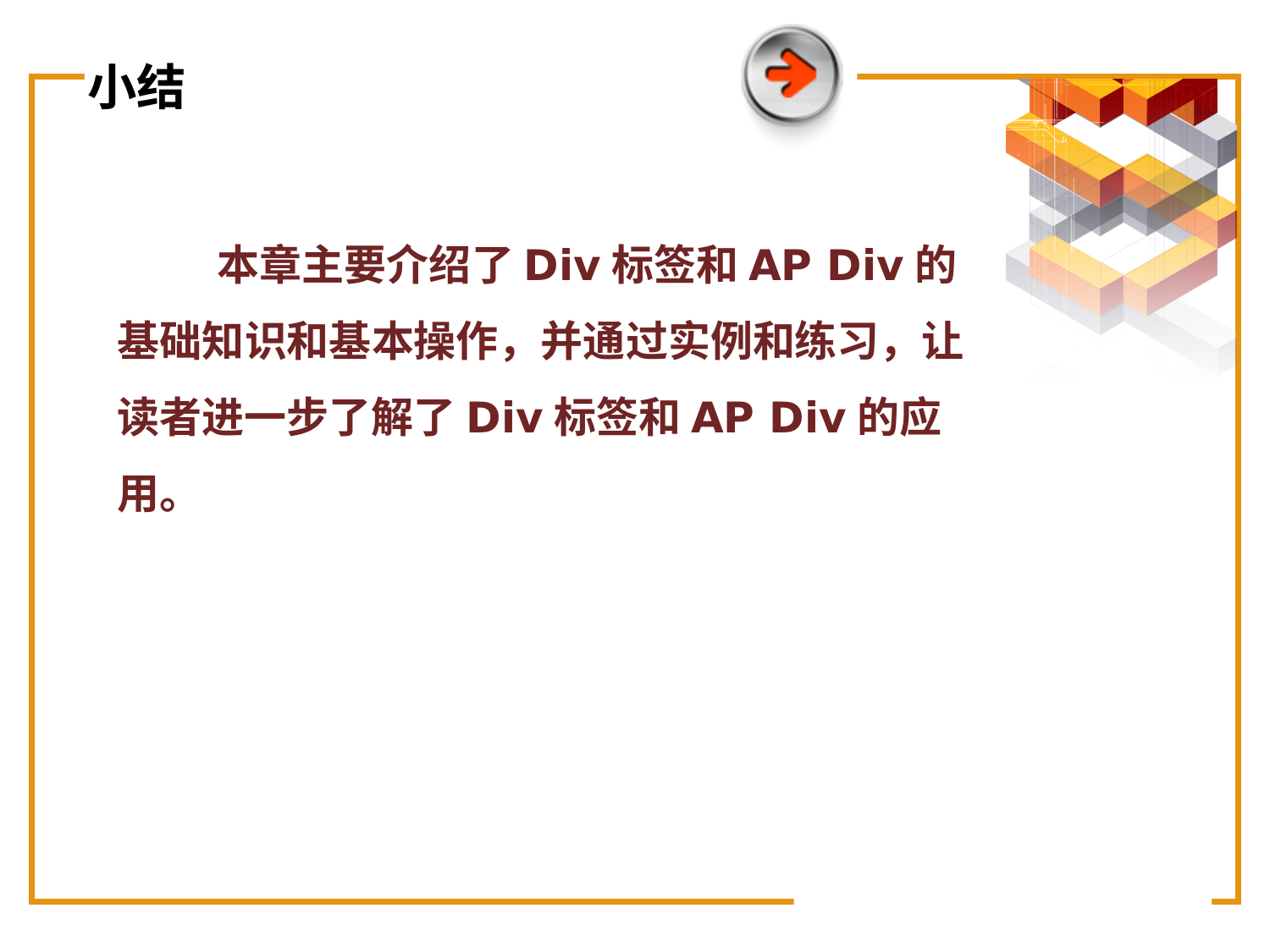

# 小结
本章主要介绍了Div标签和AP Div的基础知识和基本操作，并通过实例和练习，让读者进一步了解了Div标签和AP Div的应用。